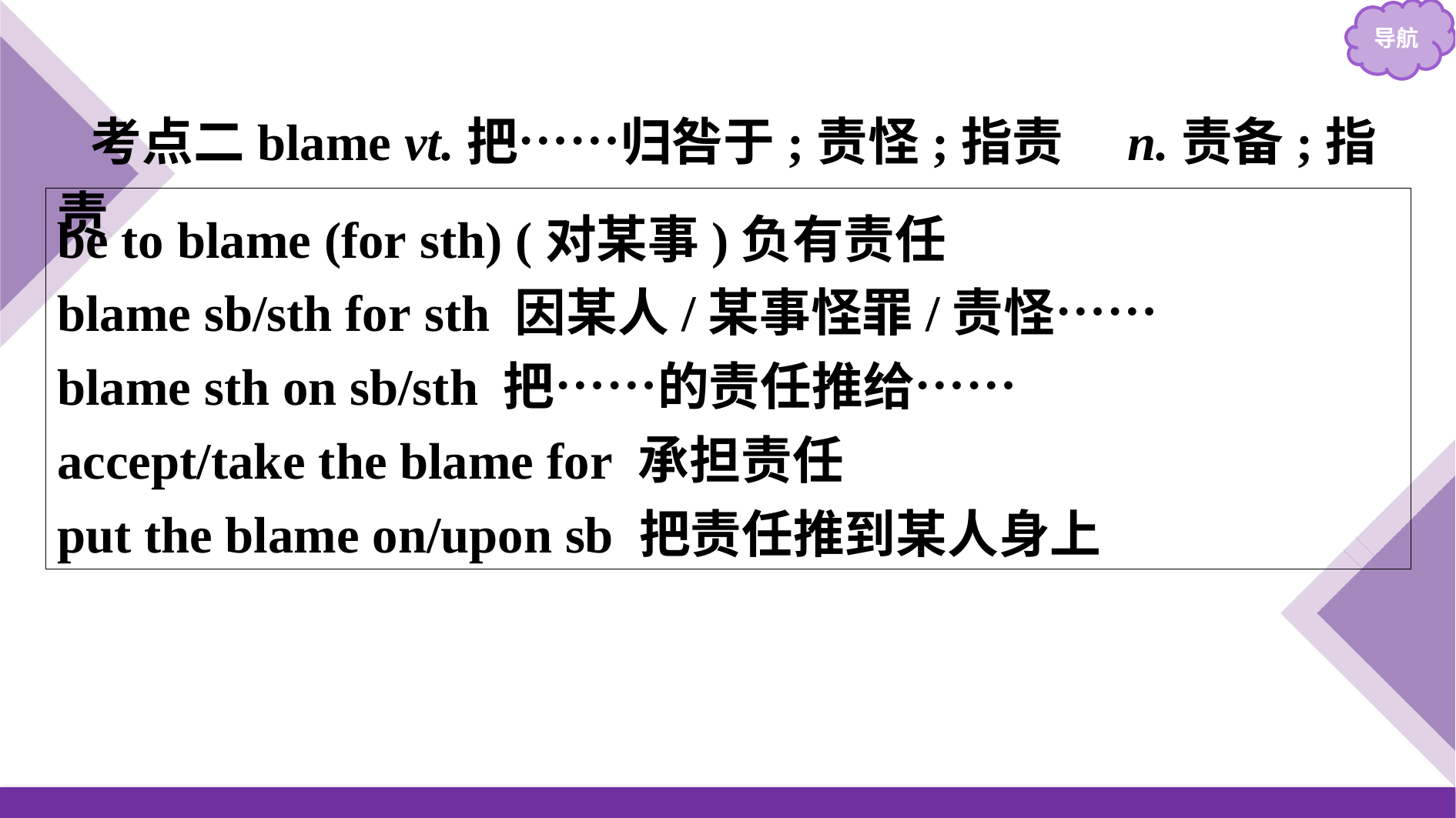

考点二blame vt.把……归咎于;责怪;指责　n.责备;指责
be to blame (for sth) (对某事)负有责任
blame sb/sth for sth 因某人/某事怪罪/责怪……
blame sth on sb/sth 把……的责任推给……
accept/take the blame for 承担责任
put the blame on/upon sb 把责任推到某人身上